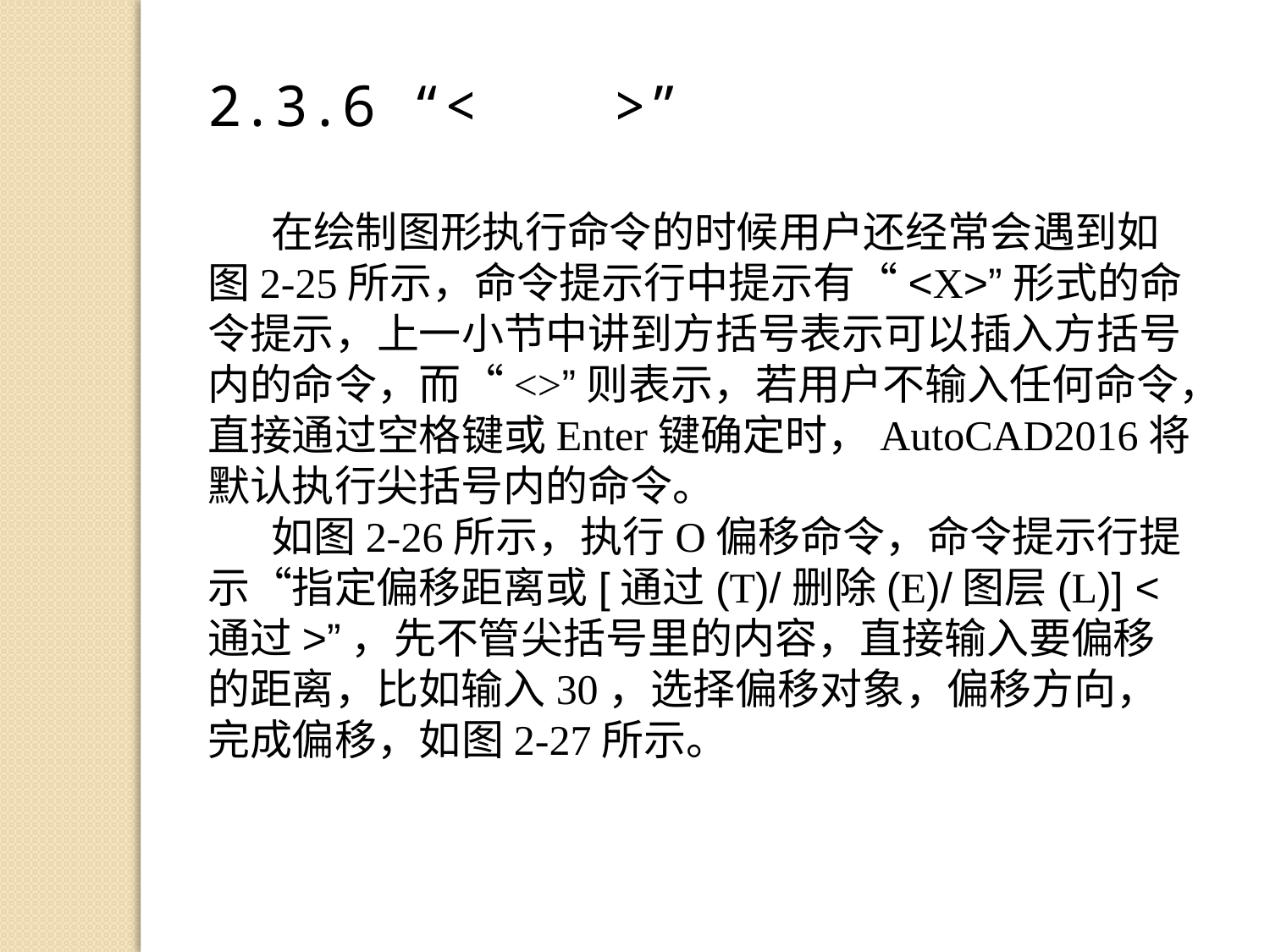

2.3.6 “<    >”

在绘制图形执行命令的时候用户还经常会遇到如图2-25所示，命令提示行中提示有“<X>”形式的命令提示，上一小节中讲到方括号表示可以插入方括号内的命令，而“<>”则表示，若用户不输入任何命令，直接通过空格键或Enter键确定时，AutoCAD2016将默认执行尖括号内的命令。
如图2-26所示，执行O偏移命令，命令提示行提示“指定偏移距离或[通过(T)/删除(E)/图层(L)] <通过>”，先不管尖括号里的内容，直接输入要偏移的距离，比如输入30，选择偏移对象，偏移方向，完成偏移，如图2-27所示。